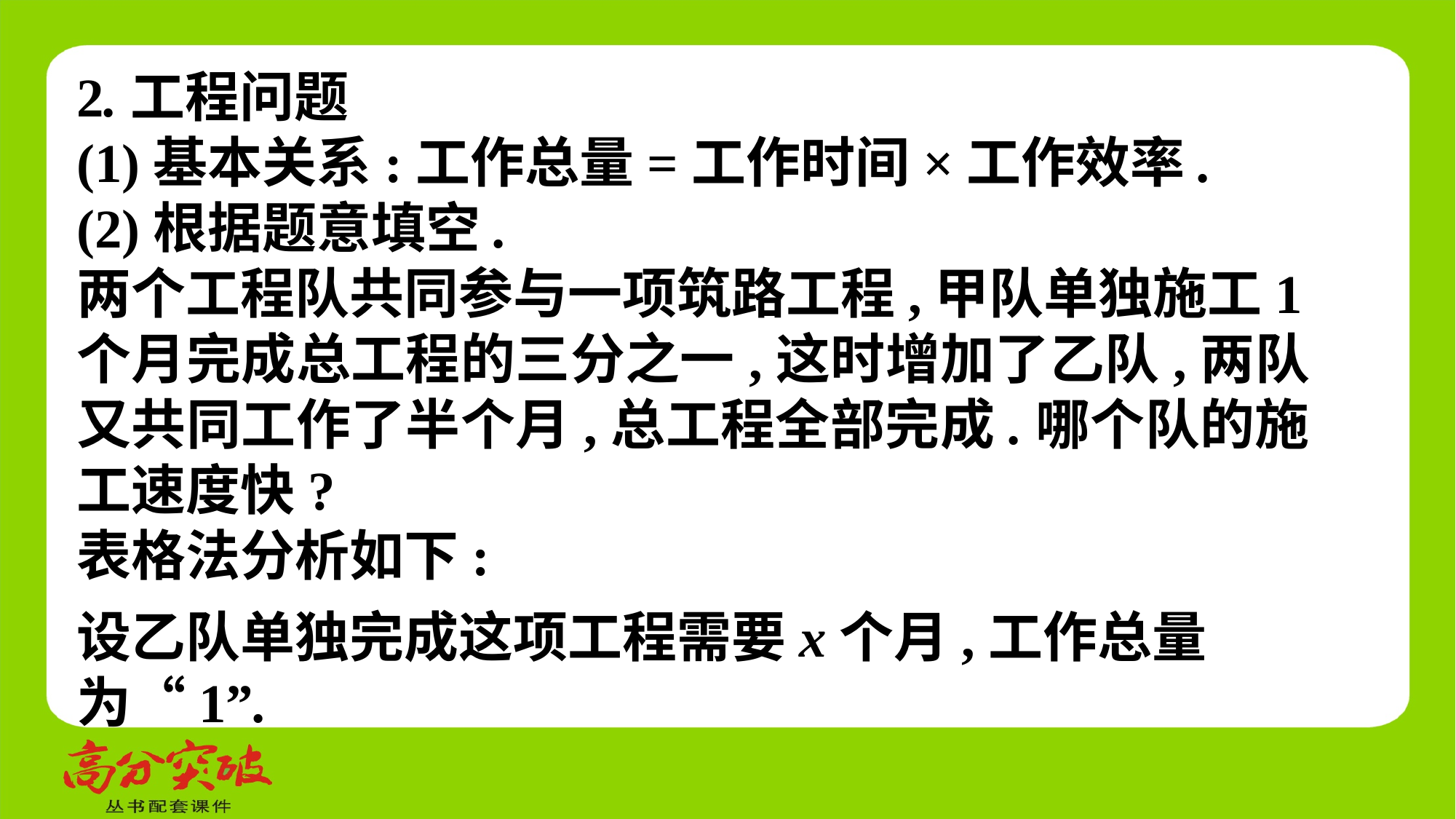

2.工程问题
(1)基本关系:工作总量=工作时间×工作效率.
(2)根据题意填空.
两个工程队共同参与一项筑路工程,甲队单独施工1个月完成总工程的三分之一,这时增加了乙队,两队又共同工作了半个月,总工程全部完成.哪个队的施工速度快?
表格法分析如下:
设乙队单独完成这项工程需要x个月,工作总量为“1”.